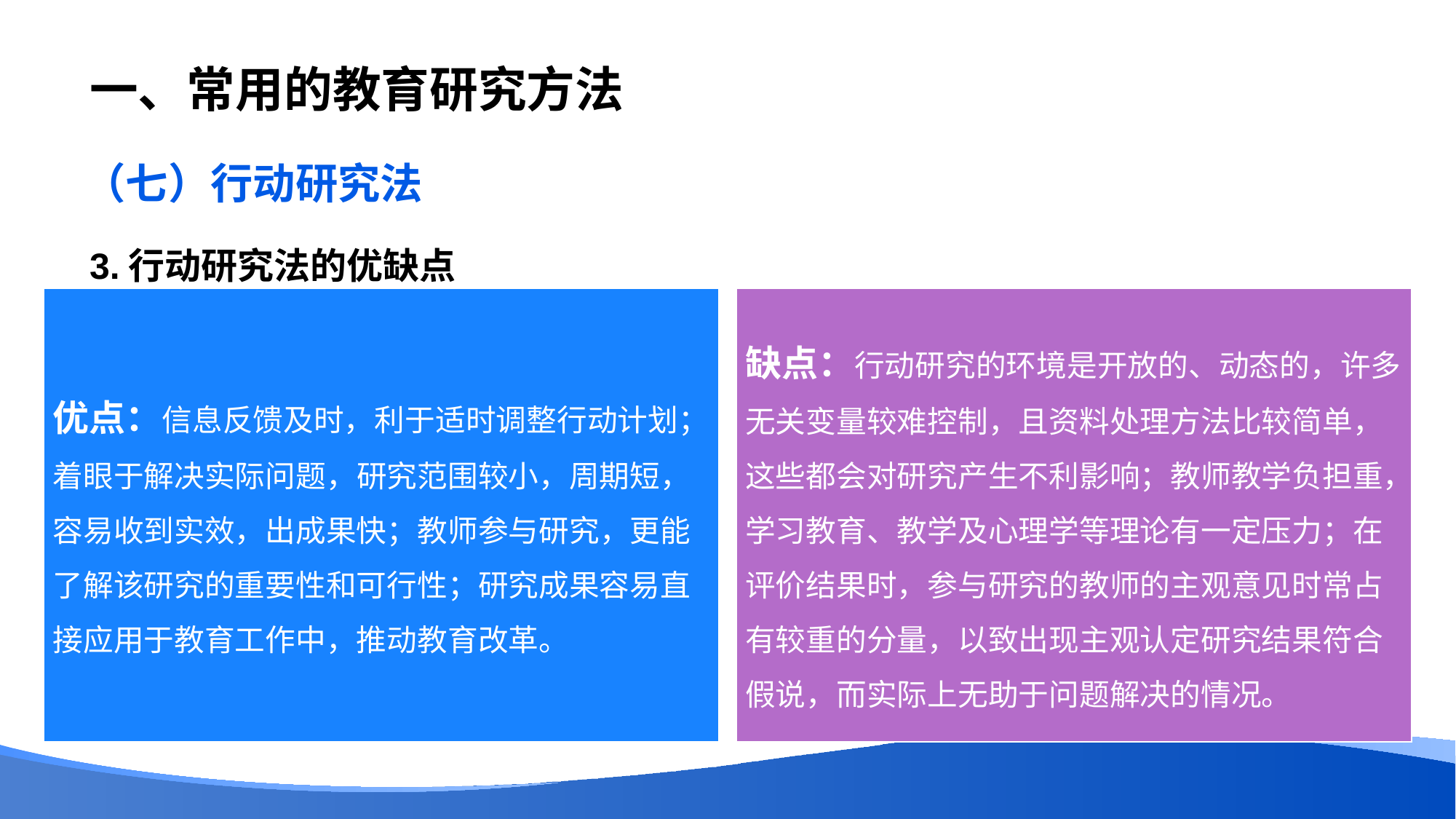

# 一、常用的教育研究方法
（七）行动研究法
3.行动研究法的优缺点
缺点：行动研究的环境是开放的、动态的，许多无关变量较难控制，且资料处理方法比较简单，这些都会对研究产生不利影响；教师教学负担重，学习教育、教学及心理学等理论有一定压力；在评价结果时，参与研究的教师的主观意见时常占有较重的分量，以致出现主观认定研究结果符合假说，而实际上无助于问题解决的情况。
优点：信息反馈及时，利于适时调整行动计划；着眼于解决实际问题，研究范围较小，周期短，容易收到实效，出成果快；教师参与研究，更能了解该研究的重要性和可行性；研究成果容易直接应用于教育工作中，推动教育改革。